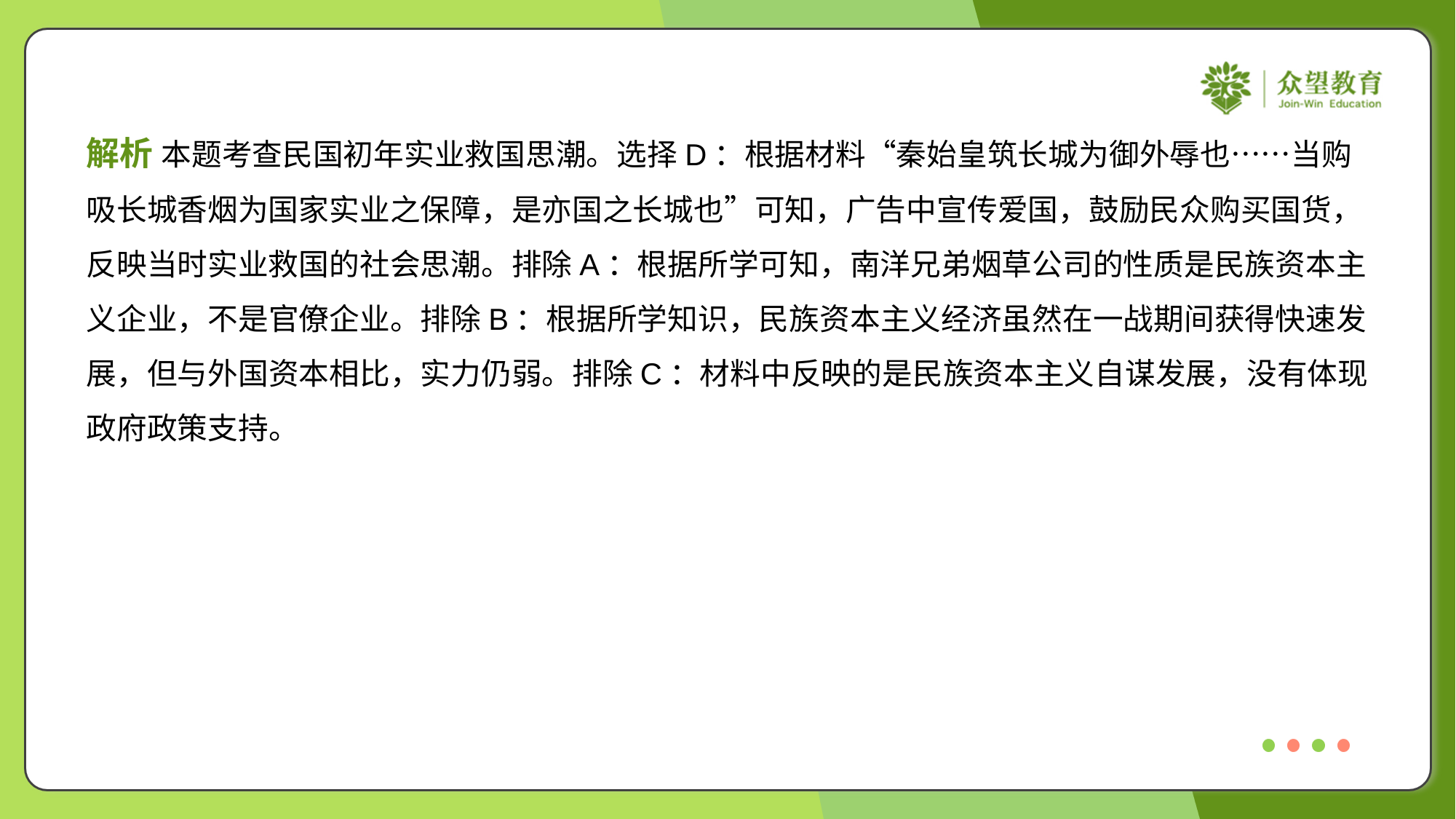

解析 本题考查民国初年实业救国思潮。选择D：根据材料“秦始皇筑长城为御外辱也……当购
吸长城香烟为国家实业之保障，是亦国之长城也”可知，广告中宣传爱国，鼓励民众购买国货，
反映当时实业救国的社会思潮。排除A：根据所学可知，南洋兄弟烟草公司的性质是民族资本主
义企业，不是官僚企业。排除B：根据所学知识，民族资本主义经济虽然在一战期间获得快速发
展，但与外国资本相比，实力仍弱。排除C：材料中反映的是民族资本主义自谋发展，没有体现
政府政策支持。